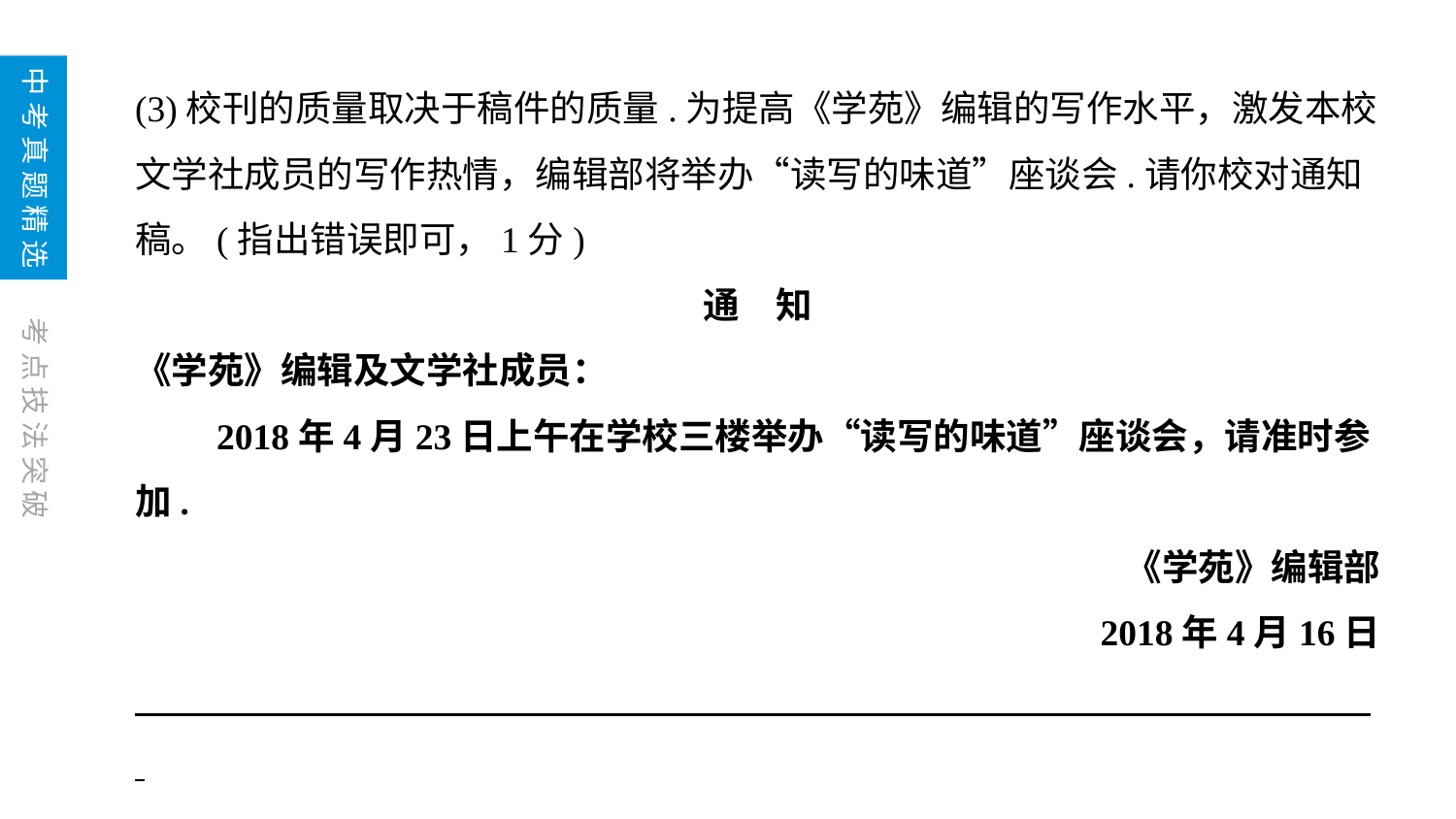

(3)校刊的质量取决于稿件的质量.为提高《学苑》编辑的写作水平，激发本校文学社成员的写作热情，编辑部将举办“读写的味道”座谈会.请你校对通知稿。(指出错误即可，1分)
通　知
《学苑》编辑及文学社成员：
　　2018年4月23日上午在学校三楼举办“读写的味道”座谈会，请准时参加.
《学苑》编辑部
2018年4月16日